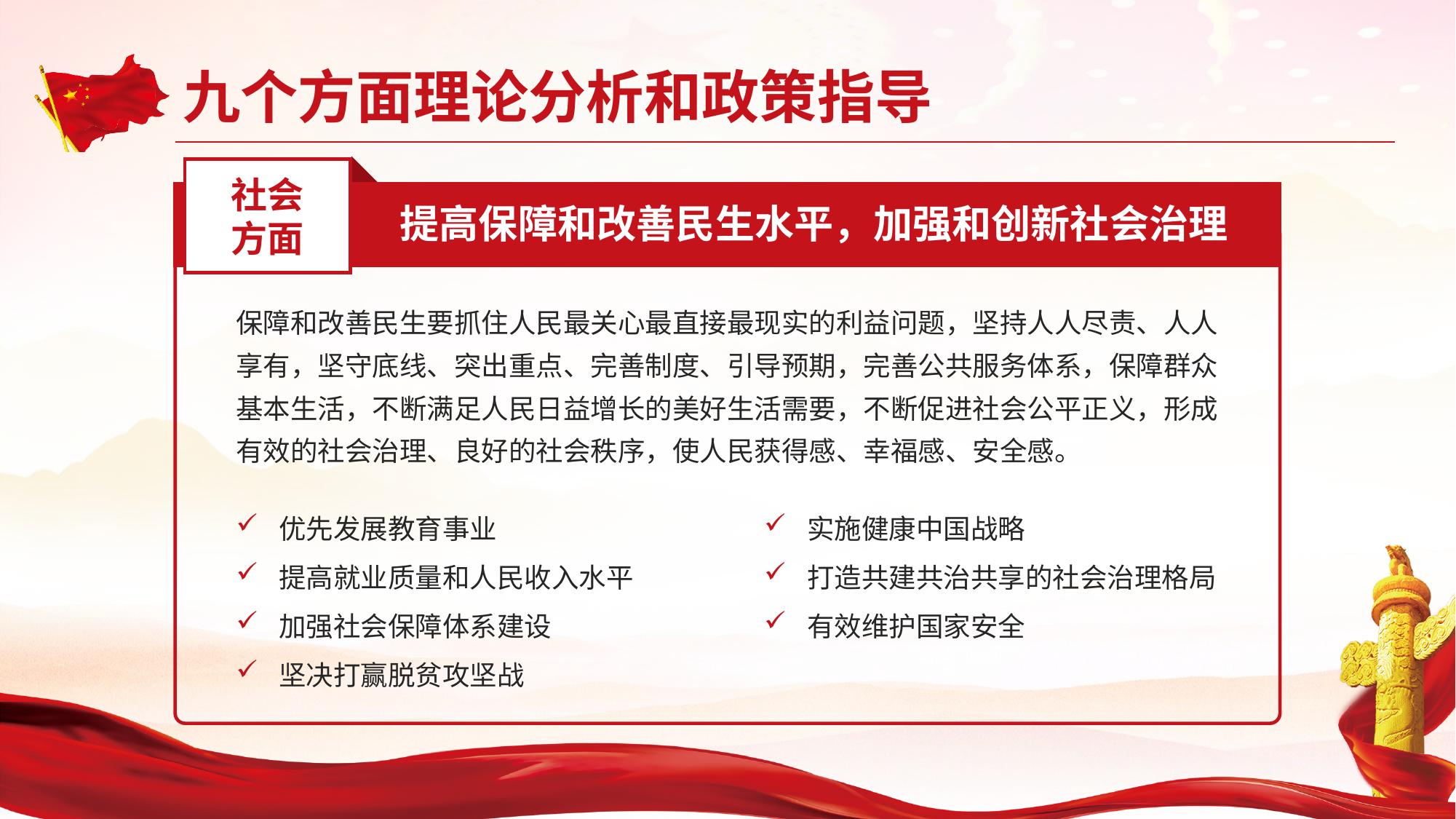

社会
方面

提高保障和改善民生水平，加强和创新社会治理
保障和改善民生要抓住人民最关心最直接最现实的利益问题，坚持人人尽责、人人享有，坚守底线、突出重点、完善制度、引导预期，完善公共服务体系，保障群众基本生活，不断满足人民日益增长的美好生活需要，不断促进社会公平正义，形成有效的社会治理、良好的社会秩序，使人民获得感、幸福感、安全感。
优先发展教育事业
提高就业质量和人民收入水平
加强社会保障体系建设
坚决打赢脱贫攻坚战
实施健康中国战略
打造共建共治共享的社会治理格局
有效维护国家安全